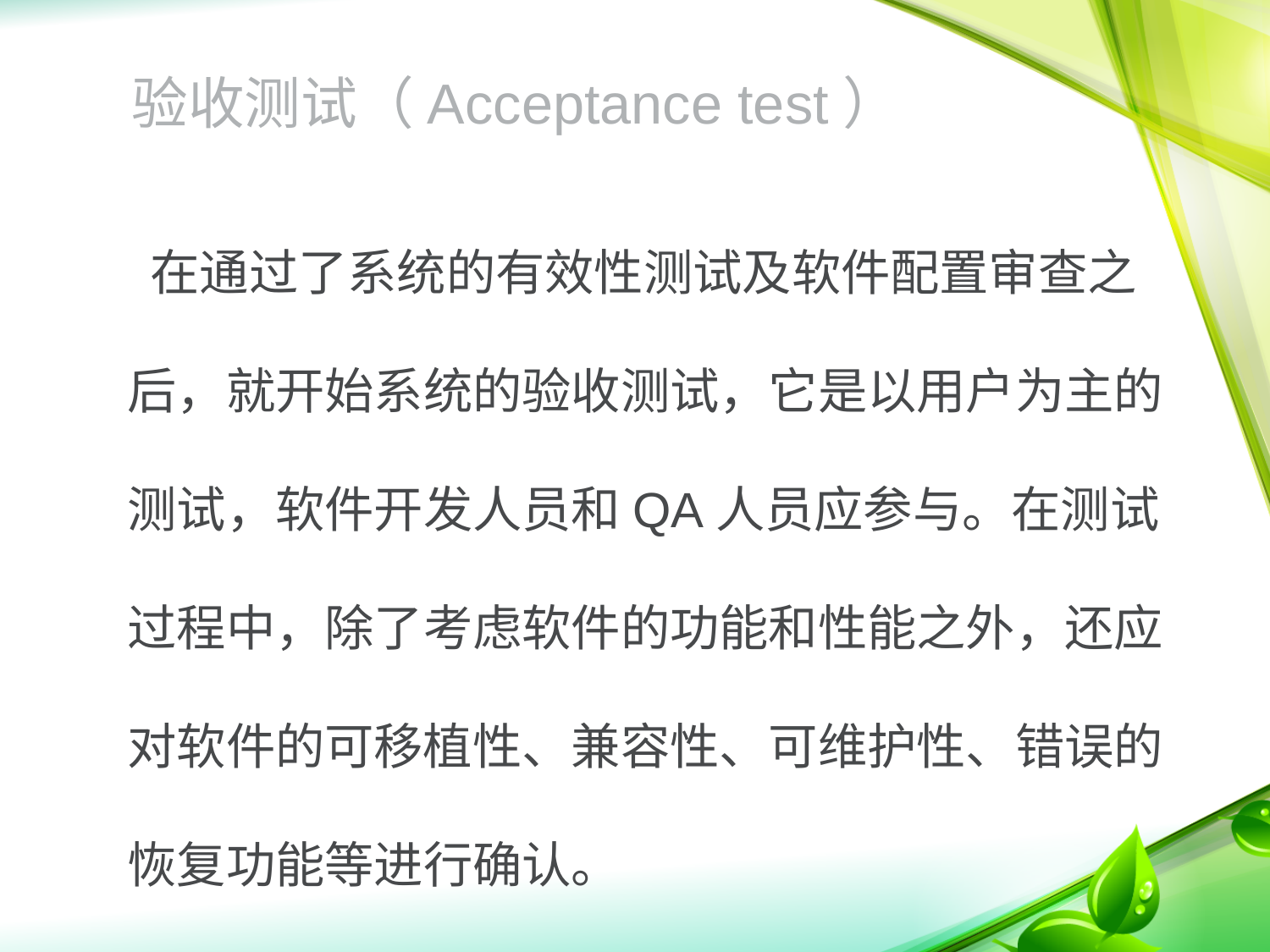

验收测试（Acceptance test）
	 在通过了系统的有效性测试及软件配置审查之后，就开始系统的验收测试，它是以用户为主的测试，软件开发人员和QA人员应参与。在测试过程中，除了考虑软件的功能和性能之外，还应对软件的可移植性、兼容性、可维护性、错误的恢复功能等进行确认。